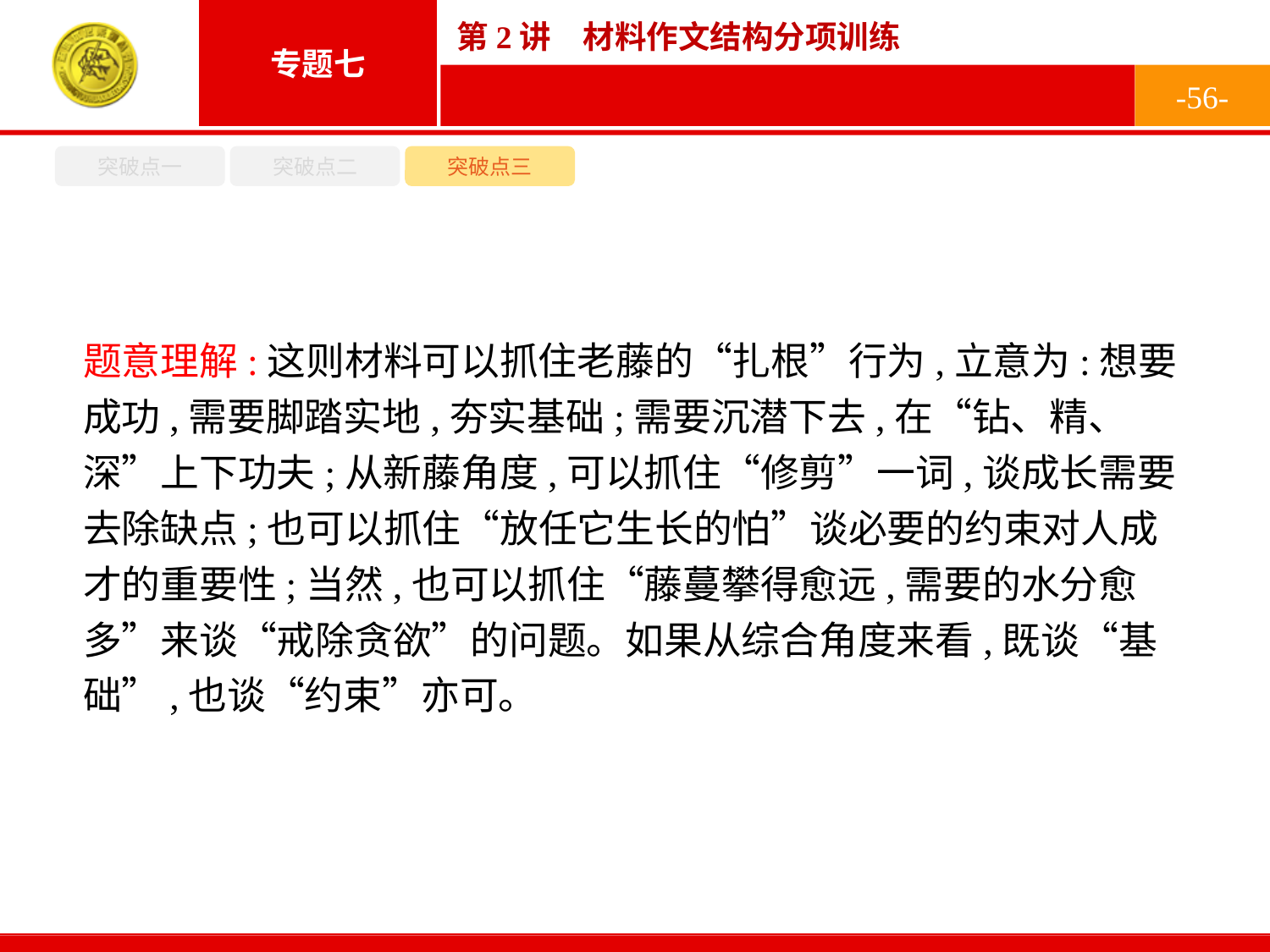

-56-
突破点一
突破点二
突破点三
题意理解:这则材料可以抓住老藤的“扎根”行为,立意为:想要成功,需要脚踏实地,夯实基础;需要沉潜下去,在“钻、精、深”上下功夫;从新藤角度,可以抓住“修剪”一词,谈成长需要去除缺点;也可以抓住“放任它生长的怕”谈必要的约束对人成才的重要性;当然,也可以抓住“藤蔓攀得愈远,需要的水分愈多”来谈“戒除贪欲”的问题。如果从综合角度来看,既谈“基础”,也谈“约束”亦可。